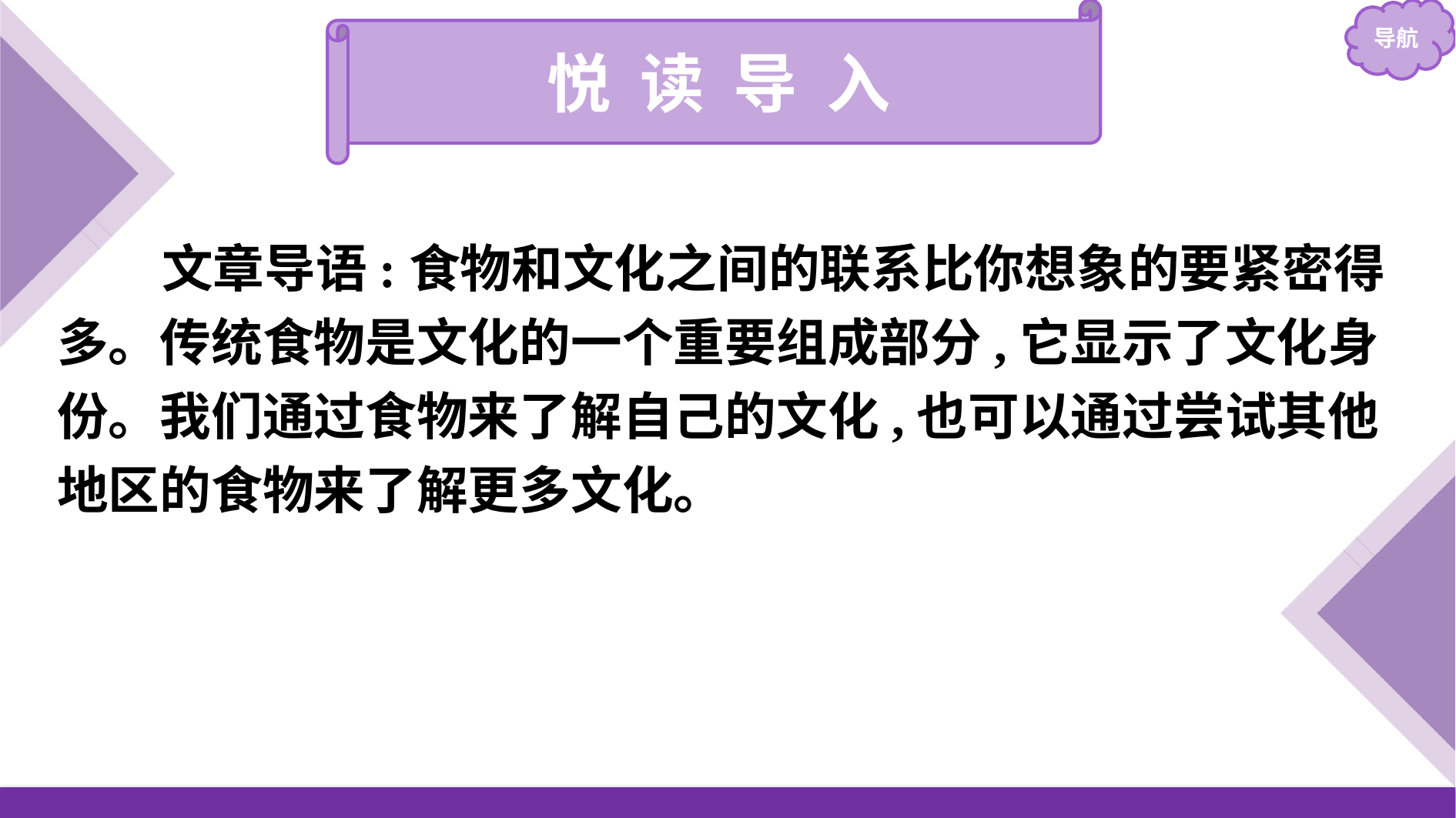

悦  读  导  入
文章导语:食物和文化之间的联系比你想象的要紧密得多。传统食物是文化的一个重要组成部分,它显示了文化身份。我们通过食物来了解自己的文化,也可以通过尝试其他地区的食物来了解更多文化。